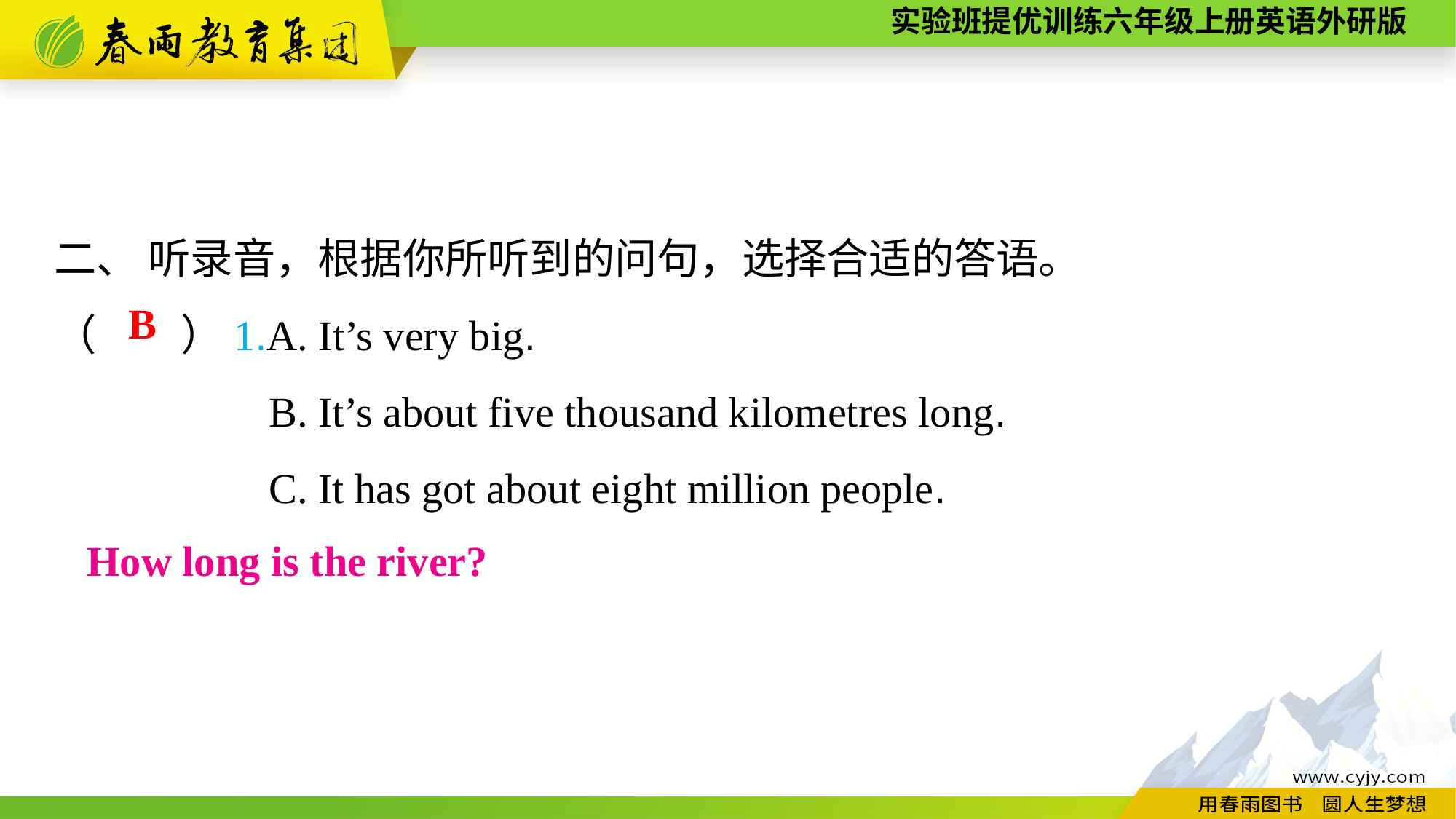

二、 听录音，根据你所听到的问句，选择合适的答语。
（　　）1.A. It’s very big.
B. It’s about five thousand kilometres long.
C. It has got about eight million people.
B
How long is the river?